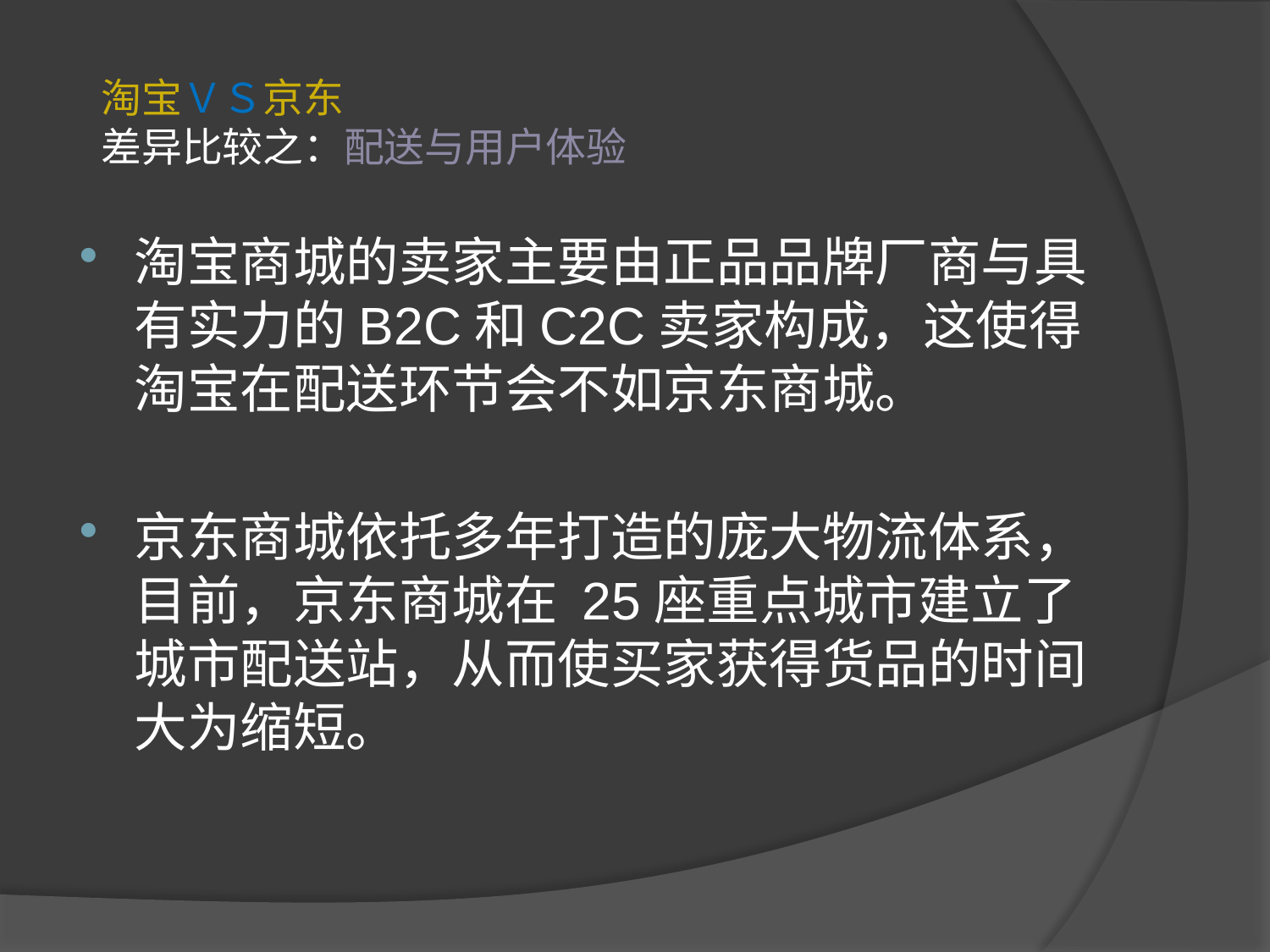

# 淘宝ＶＳ京东 差异比较之：配送与用户体验
淘宝商城的卖家主要由正品品牌厂商与具有实力的B2C和C2C卖家构成，这使得淘宝在配送环节会不如京东商城。

京东商城依托多年打造的庞大物流体系，目前，京东商城在 25座重点城市建立了城市配送站，从而使买家获得货品的时间大为缩短。